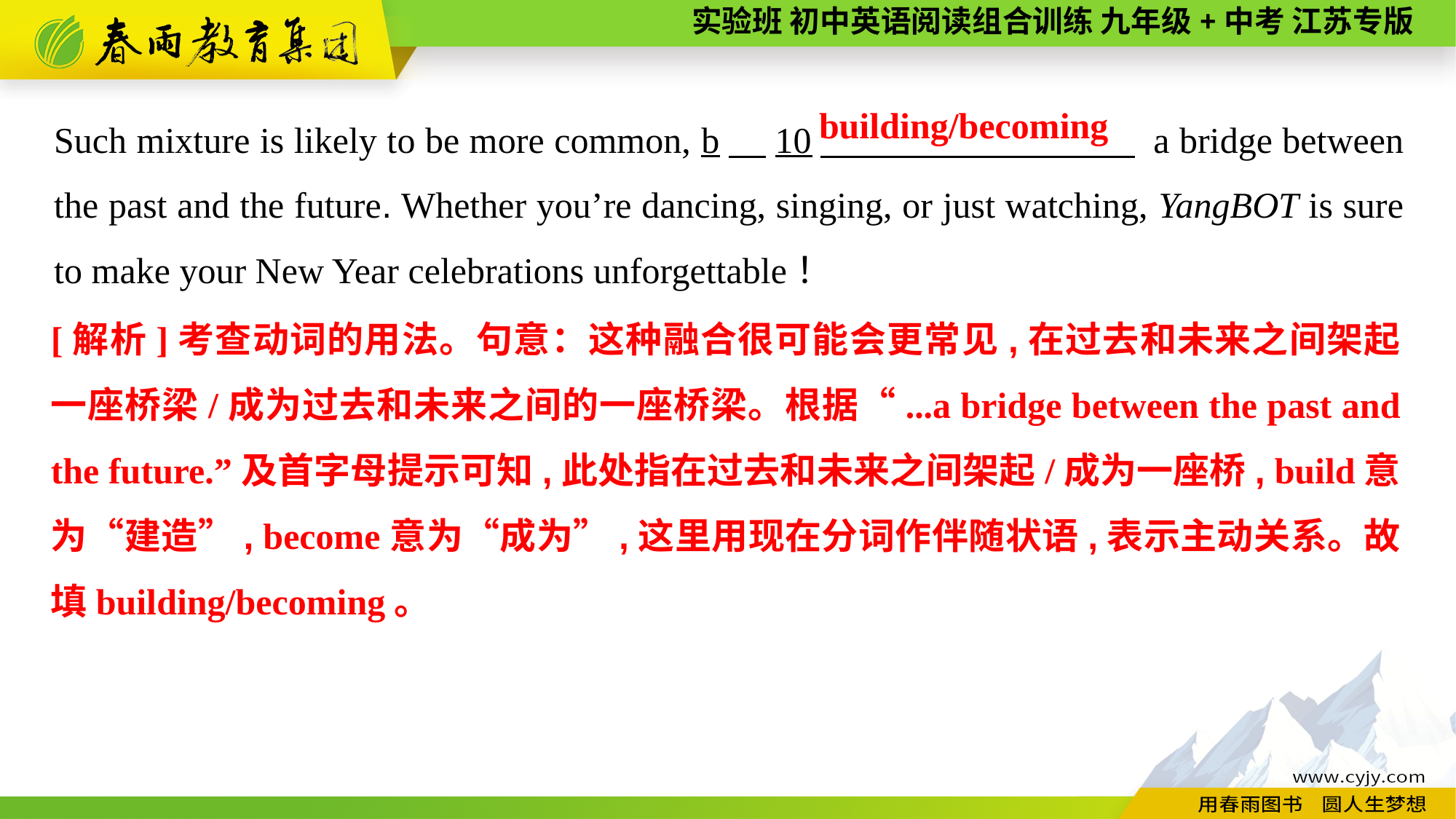

Such mixture is likely to be more common, b　10　                                a bridge between the past and the future. Whether you’re dancing, singing, or just watching, YangBOT is sure to make your New Year celebrations unforgettable！
building/becoming
[解析]考查动词的用法。句意：这种融合很可能会更常见,在过去和未来之间架起一座桥梁/成为过去和未来之间的一座桥梁。根据“...a bridge between the past and the future.”及首字母提示可知,此处指在过去和未来之间架起/成为一座桥, build意为“建造”, become意为“成为”,这里用现在分词作伴随状语,表示主动关系。故填building/becoming。